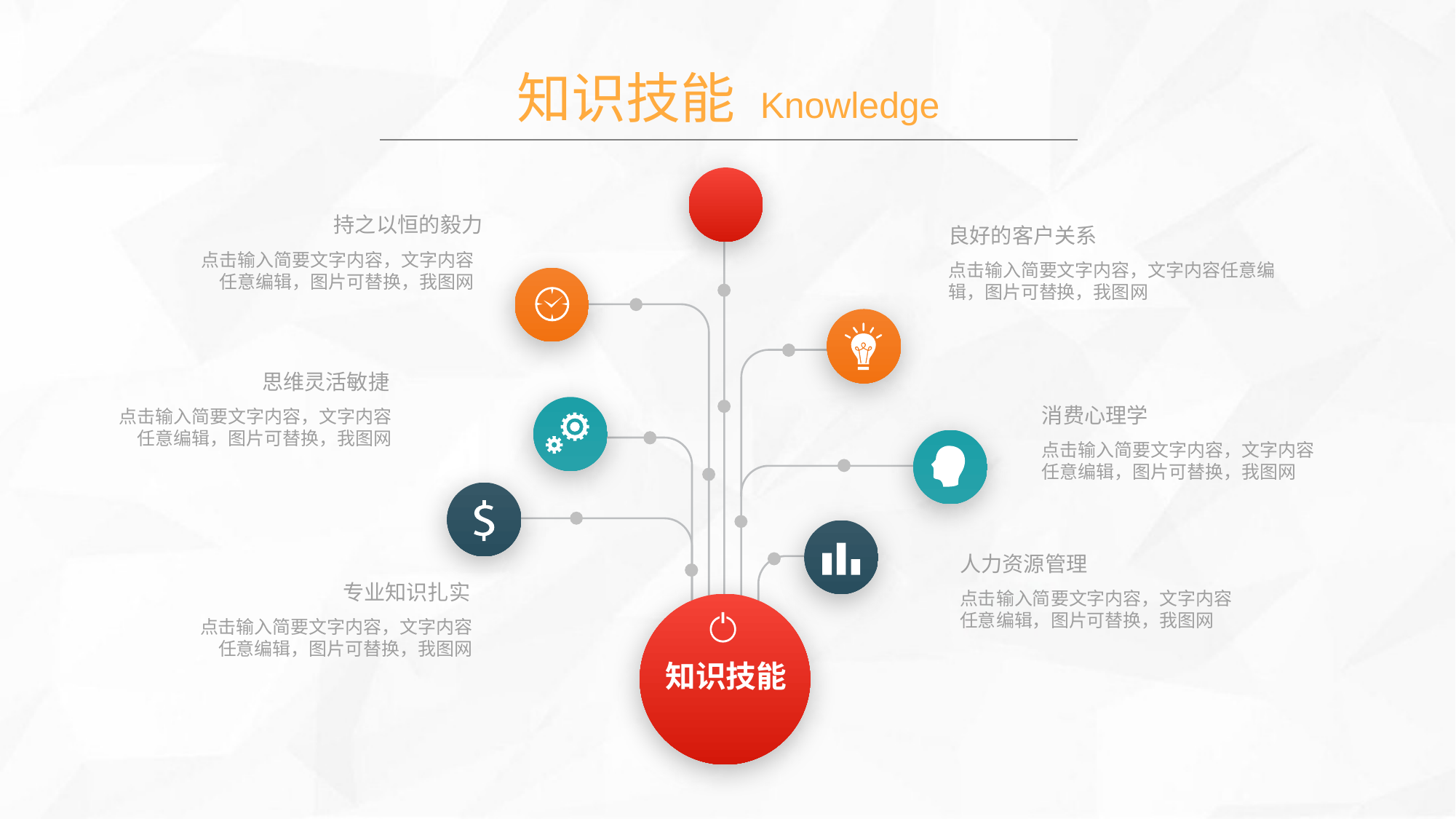

知识技能 Knowledge

持之以恒的毅力
点击输入简要文字内容，文字内容任意编辑，图片可替换，我图网
良好的客户关系
点击输入简要文字内容，文字内容任意编辑，图片可替换，我图网

思维灵活敏捷
点击输入简要文字内容，文字内容任意编辑，图片可替换，我图网
消费心理学
点击输入简要文字内容，文字内容任意编辑，图片可替换，我图网

人力资源管理
点击输入简要文字内容，文字内容任意编辑，图片可替换，我图网

专业知识扎实
点击输入简要文字内容，文字内容任意编辑，图片可替换，我图网

知识技能